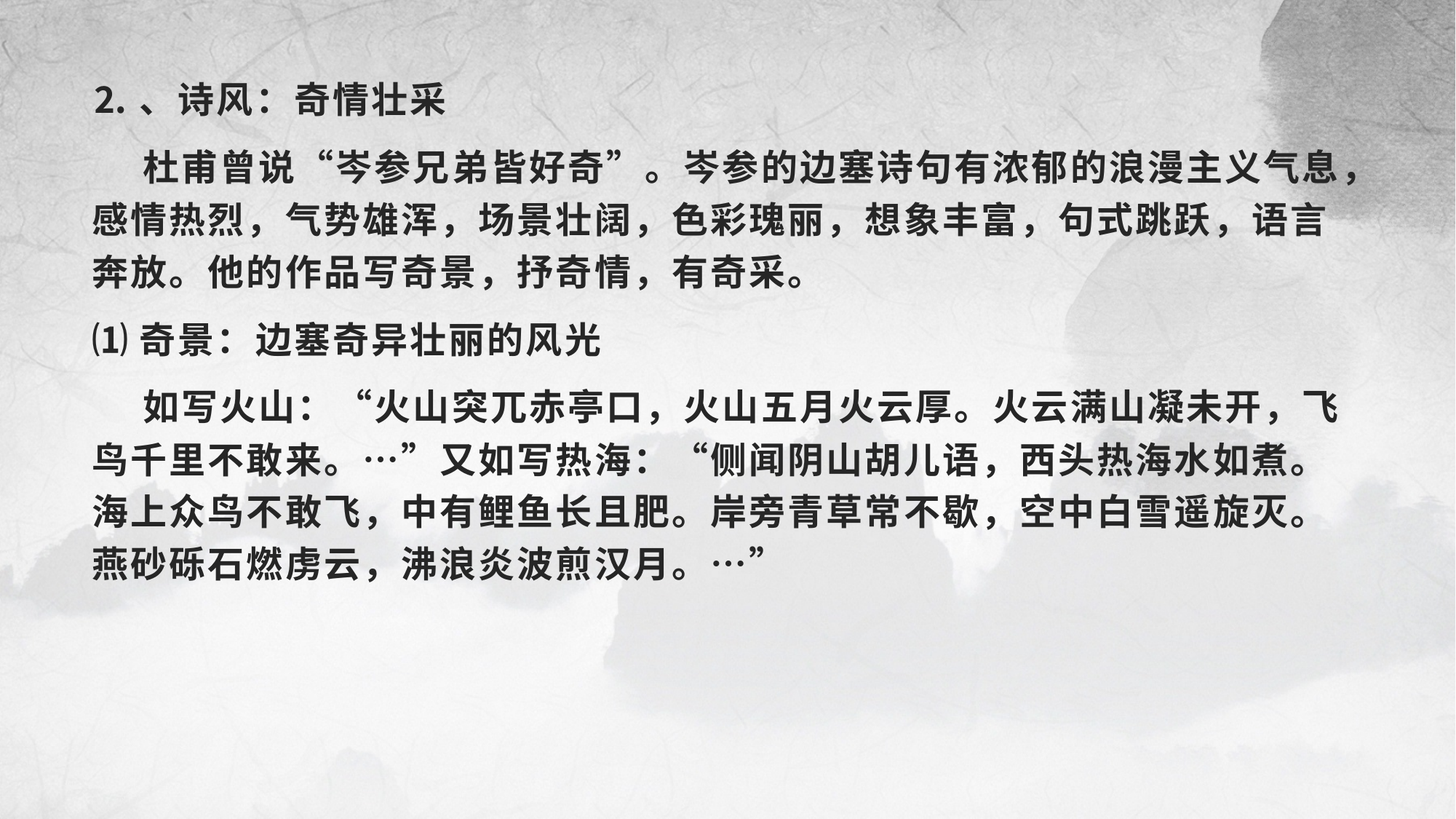

⒉、诗风：奇情壮采
    杜甫曾说“岑参兄弟皆好奇”。岑参的边塞诗句有浓郁的浪漫主义气息，感情热烈，气势雄浑，场景壮阔，色彩瑰丽，想象丰富，句式跳跃，语言奔放。他的作品写奇景，抒奇情，有奇采。
⑴奇景：边塞奇异壮丽的风光
    如写火山：“火山突兀赤亭口，火山五月火云厚。火云满山凝未开，飞鸟千里不敢来。…”又如写热海：“侧闻阴山胡儿语，西头热海水如煮。海上众鸟不敢飞，中有鲤鱼长且肥。岸旁青草常不歇，空中白雪遥旋灭。燕砂砾石燃虏云，沸浪炎波煎汉月。…”